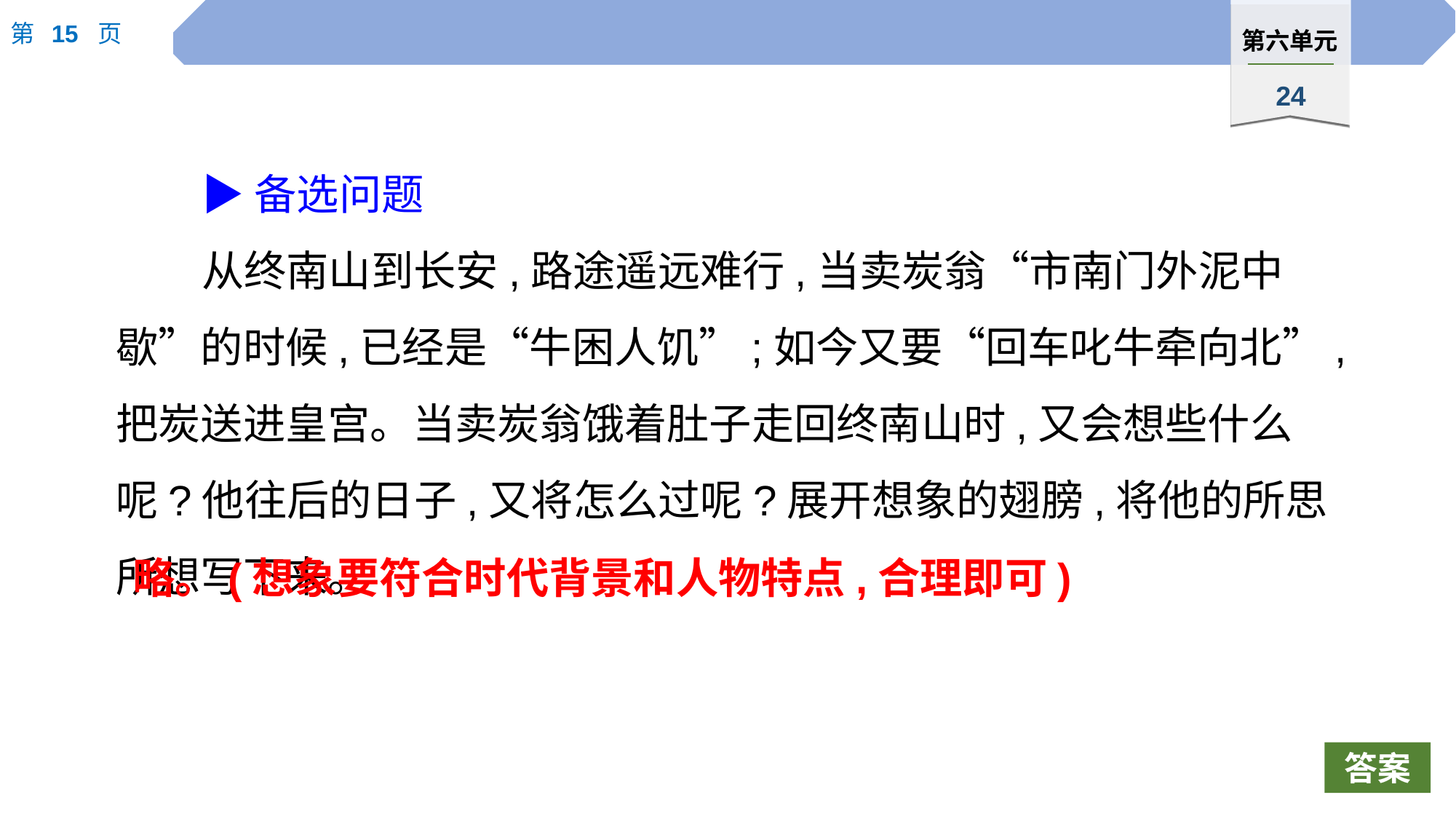

▶备选问题
从终南山到长安,路途遥远难行,当卖炭翁“市南门外泥中歇”的时候,已经是“牛困人饥”;如今又要“回车叱牛牵向北”,把炭送进皇宫。当卖炭翁饿着肚子走回终南山时,又会想些什么呢?他往后的日子,又将怎么过呢?展开想象的翅膀,将他的所思所想写下来。
略。(想象要符合时代背景和人物特点,合理即可)
答案